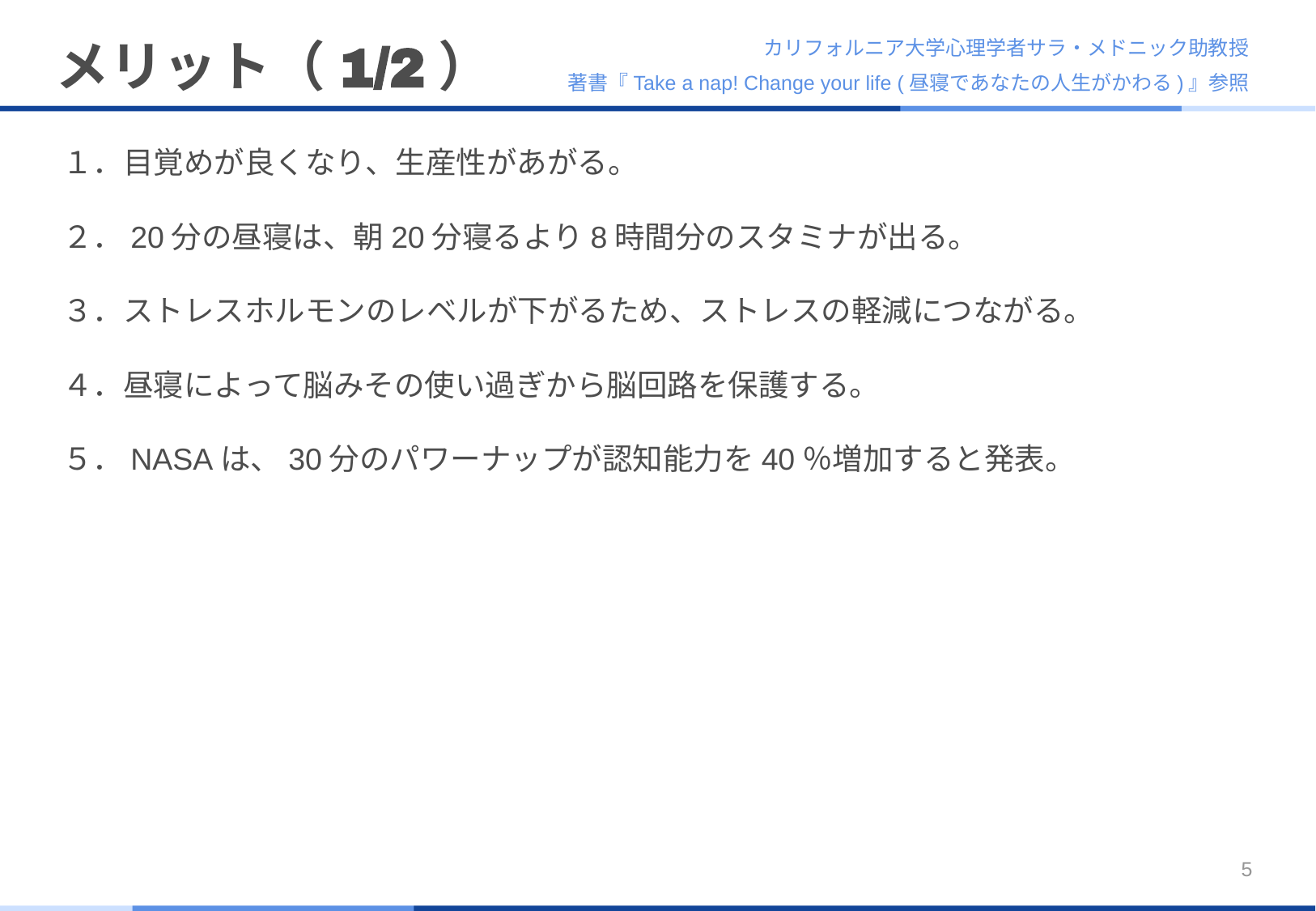

# メリット（1/2）
カリフォルニア大学心理学者サラ・メドニック助教授
著書『Take a nap! Change your life (昼寝であなたの人生がかわる)』参照
１．目覚めが良くなり、生産性があがる。
２．20分の昼寝は、朝20分寝るより8時間分のスタミナが出る。
３．ストレスホルモンのレベルが下がるため、ストレスの軽減につながる。
４．昼寝によって脳みその使い過ぎから脳回路を保護する。
５．NASAは、30分のパワーナップが認知能力を40％増加すると発表。
5